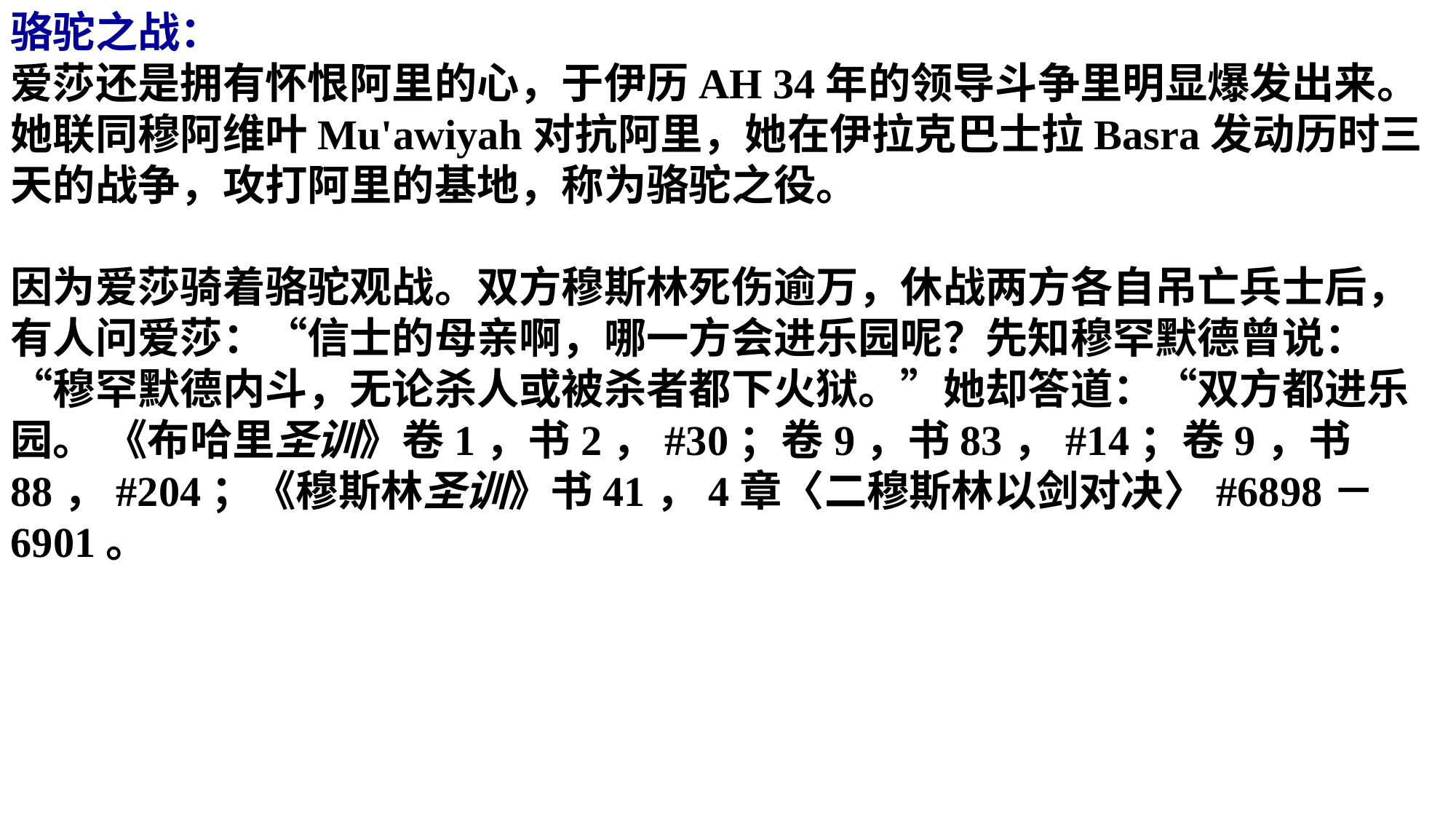

骆驼之战：
爱莎还是拥有怀恨阿里的心，于伊历AH 34年的领导斗争里明显爆发出来。她联同穆阿维叶Mu'awiyah对抗阿里，她在伊拉克巴士拉Basra发动历时三天的战争，攻打阿里的基地，称为骆驼之役。

因为爱莎骑着骆驼观战。双方穆斯林死伤逾万，休战两方各自吊亡兵士后，有人问爱莎：“信士的母亲啊，哪一方会进乐园呢？先知穆罕默德曾说：“穆罕默德内斗，无论杀人或被杀者都下火狱。”她却答道：“双方都进乐园。 《布哈里圣训》卷1，书2，#30；卷9，书83，#14；卷9，书88，#204；《穆斯林圣训》书41，4章〈二穆斯林以剑对决〉#6898－6901。